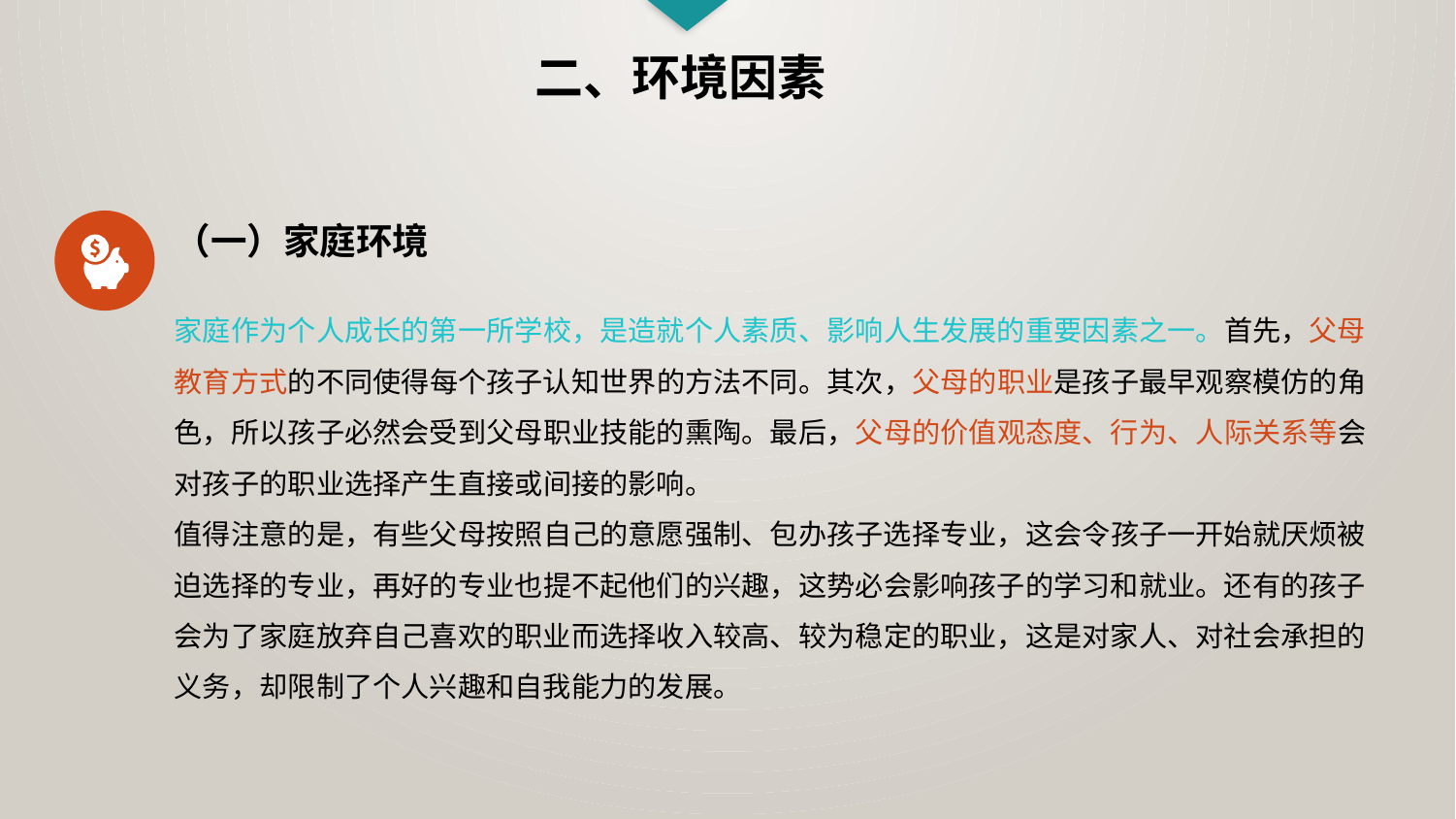

二、环境因素

（一）家庭环境

家庭作为个人成长的第一所学校，是造就个人素质、影响人生发展的重要因素之一。首先，父母教育方式的不同使得每个孩子认知世界的方法不同。其次，父母的职业是孩子最早观察模仿的角色，所以孩子必然会受到父母职业技能的熏陶。最后，父母的价值观态度、行为、人际关系等会对孩子的职业选择产生直接或间接的影响。
值得注意的是，有些父母按照自己的意愿强制、包办孩子选择专业，这会令孩子一开始就厌烦被迫选择的专业，再好的专业也提不起他们的兴趣，这势必会影响孩子的学习和就业。还有的孩子会为了家庭放弃自己喜欢的职业而选择收入较高、较为稳定的职业，这是对家人、对社会承担的义务，却限制了个人兴趣和自我能力的发展。
14